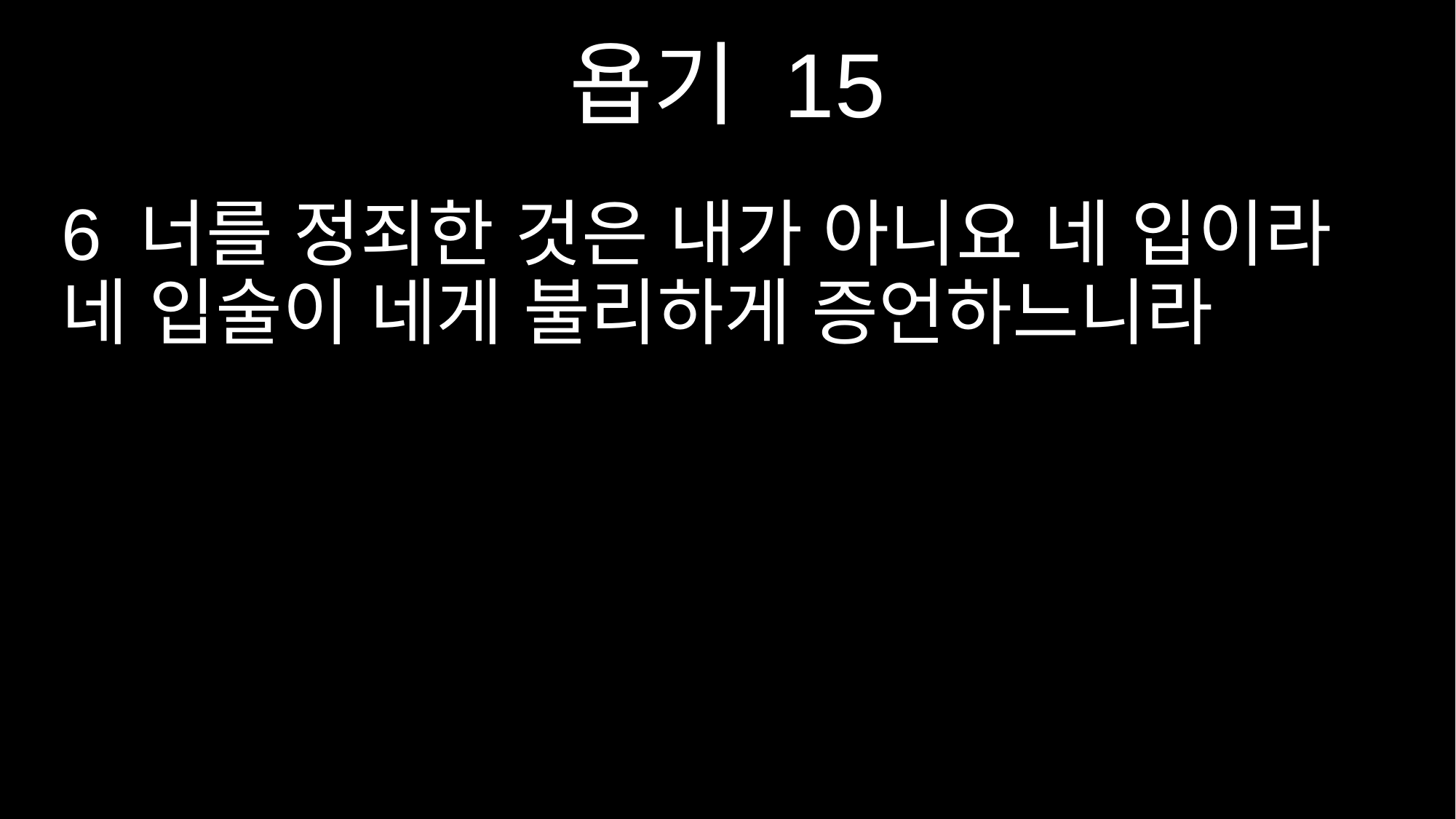

욥기 15
6 너를 정죄한 것은 내가 아니요 네 입이라 네 입술이 네게 불리하게 증언하느니라